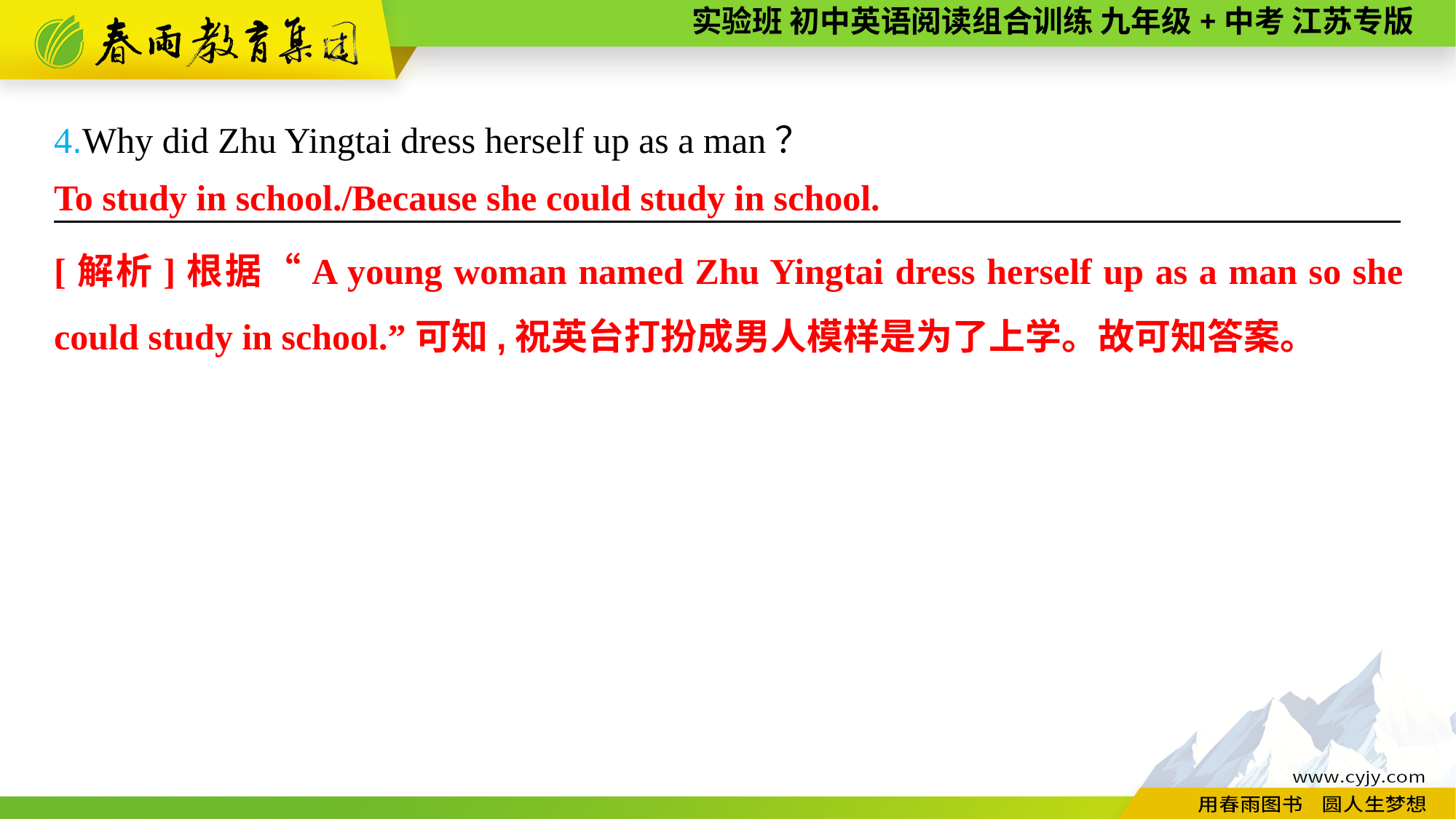

4.Why did Zhu Yingtai dress herself up as a man？
————————                        ——  ————                                                  ————
To study in school./Because she could study in school.
[解析]根据“A young woman named Zhu Yingtai dress herself up as a man so she could study in school.”可知,祝英台打扮成男人模样是为了上学。故可知答案。